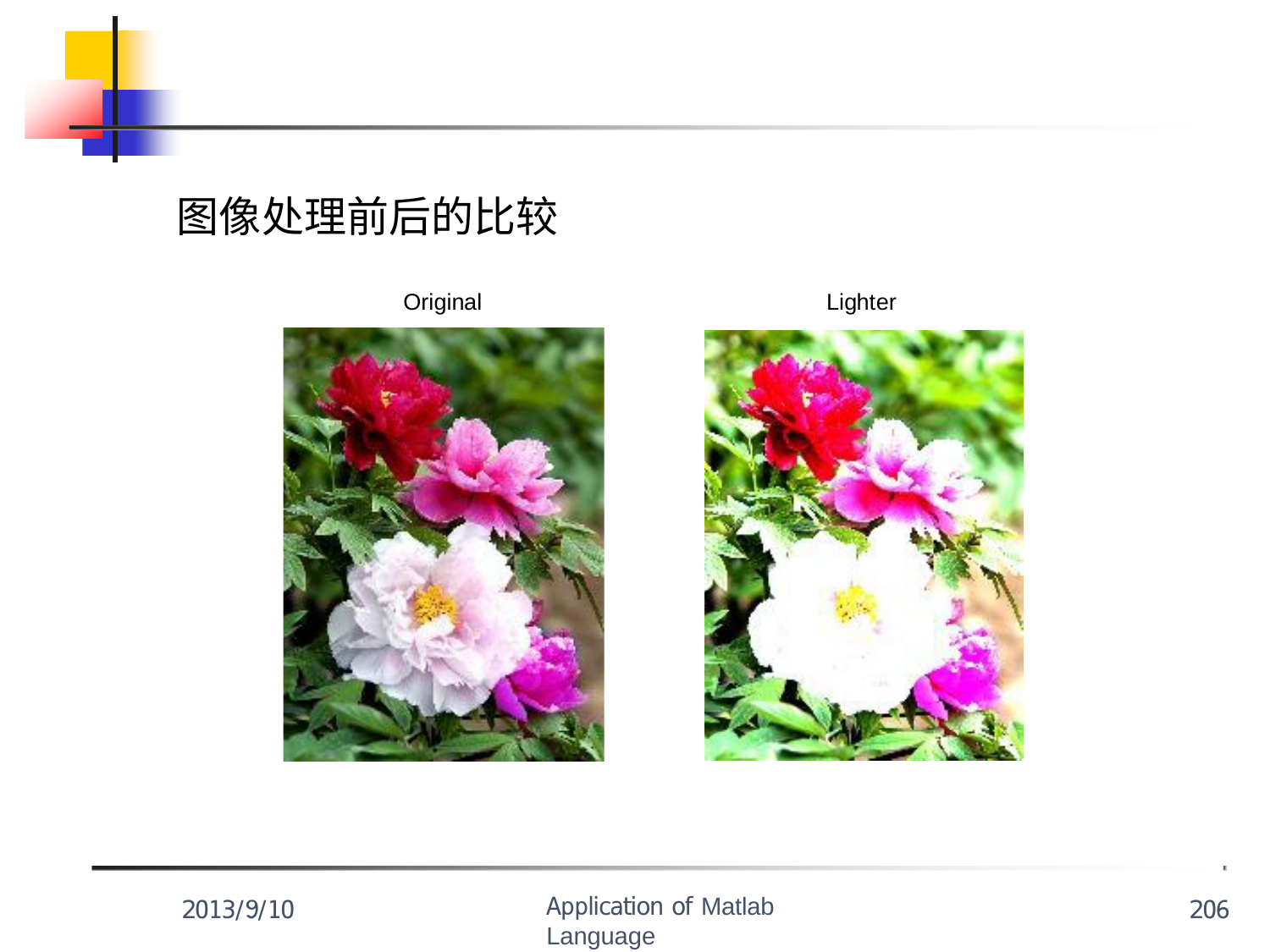

图像处理前后的比较
Original
Lighter

Application of Matlab Language
2013/9/10
206